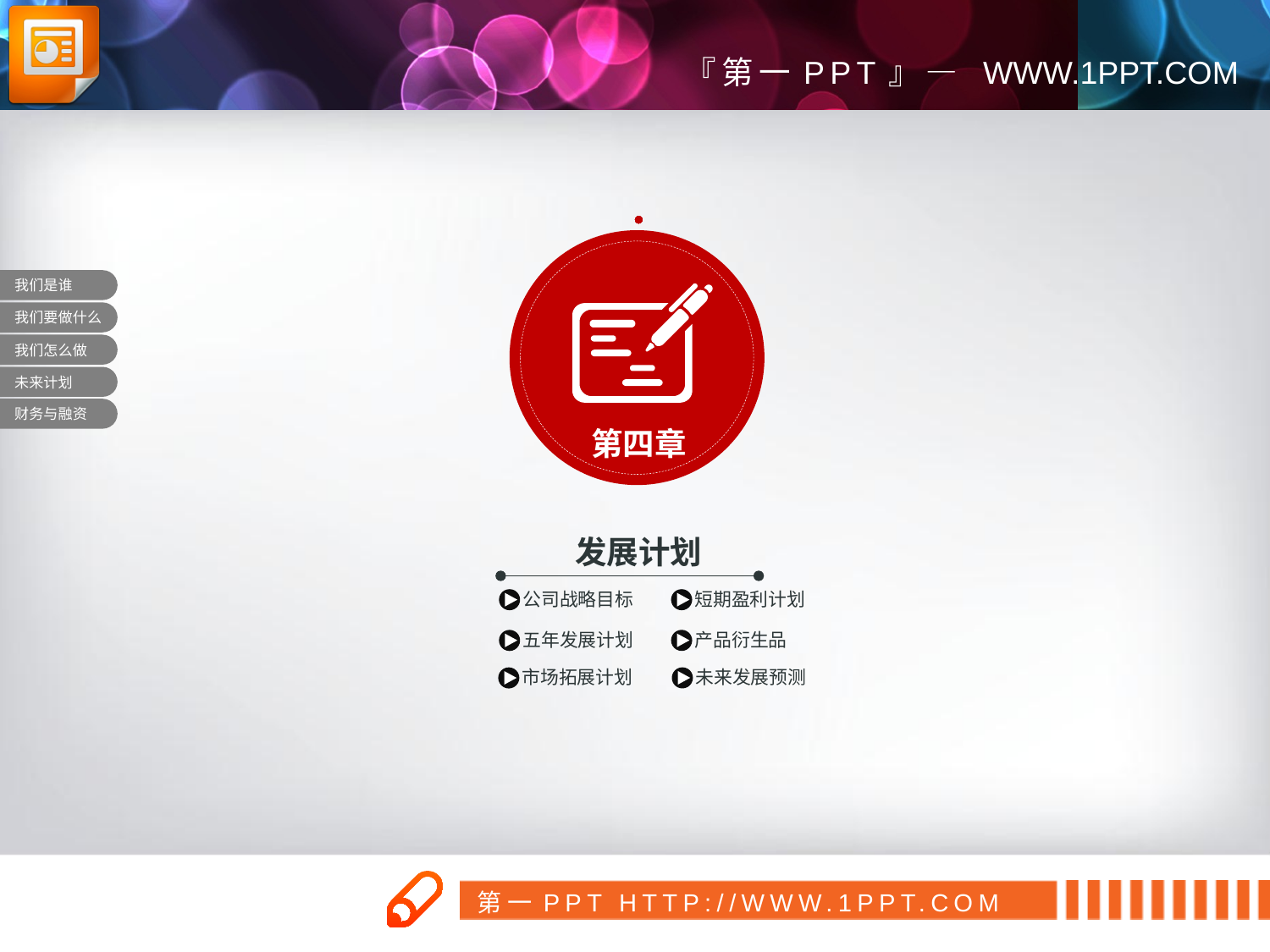

我们是谁

我们要做什么

我们怎么做

未来计划

财务与融资
第四章
发展计划
公司战略目标

短期盈利计划

产品衍生品

五年发展计划

未来发展预测

市场拓展计划